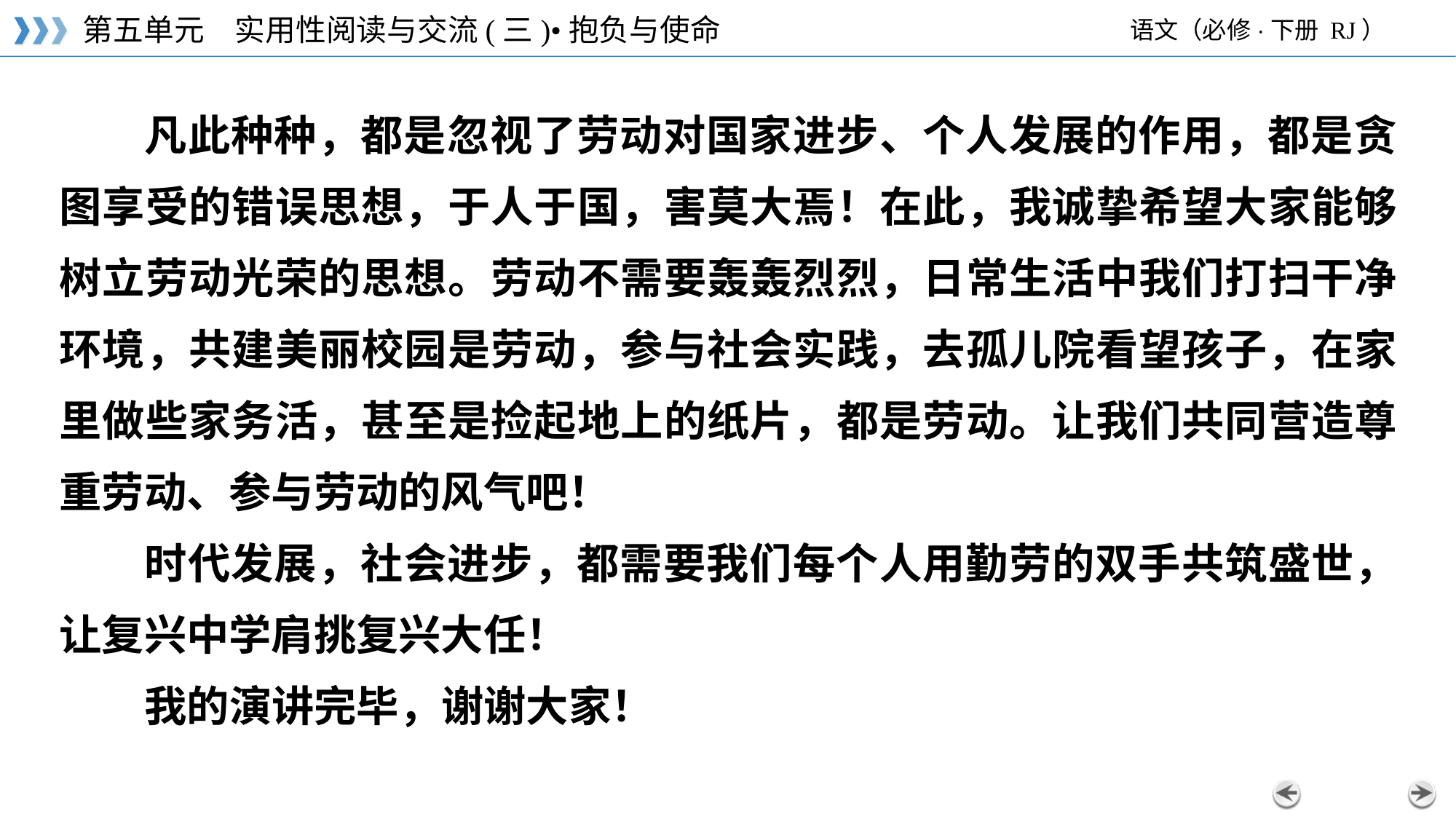

凡此种种，都是忽视了劳动对国家进步、个人发展的作用，都是贪图享受的错误思想，于人于国，害莫大焉！在此，我诚挚希望大家能够树立劳动光荣的思想。劳动不需要轰轰烈烈，日常生活中我们打扫干净环境，共建美丽校园是劳动，参与社会实践，去孤儿院看望孩子，在家里做些家务活，甚至是捡起地上的纸片，都是劳动。让我们共同营造尊重劳动、参与劳动的风气吧！
时代发展，社会进步，都需要我们每个人用勤劳的双手共筑盛世，让复兴中学肩挑复兴大任！
我的演讲完毕，谢谢大家！